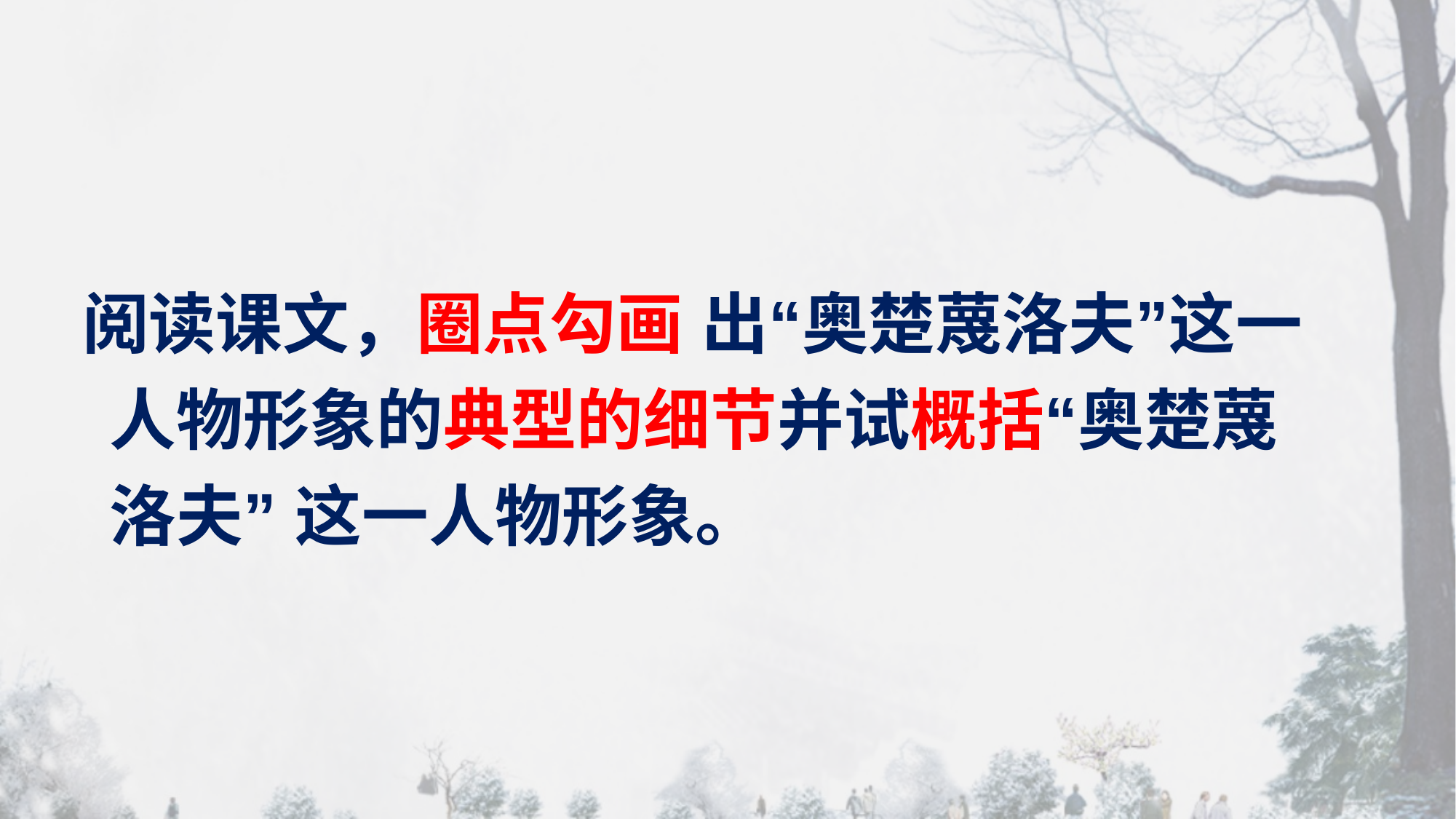

阅读课文，圈点勾画 出“奥楚蔑洛夫”这一人物形象的典型的细节并试概括“奥楚蔑洛夫” 这一人物形象。